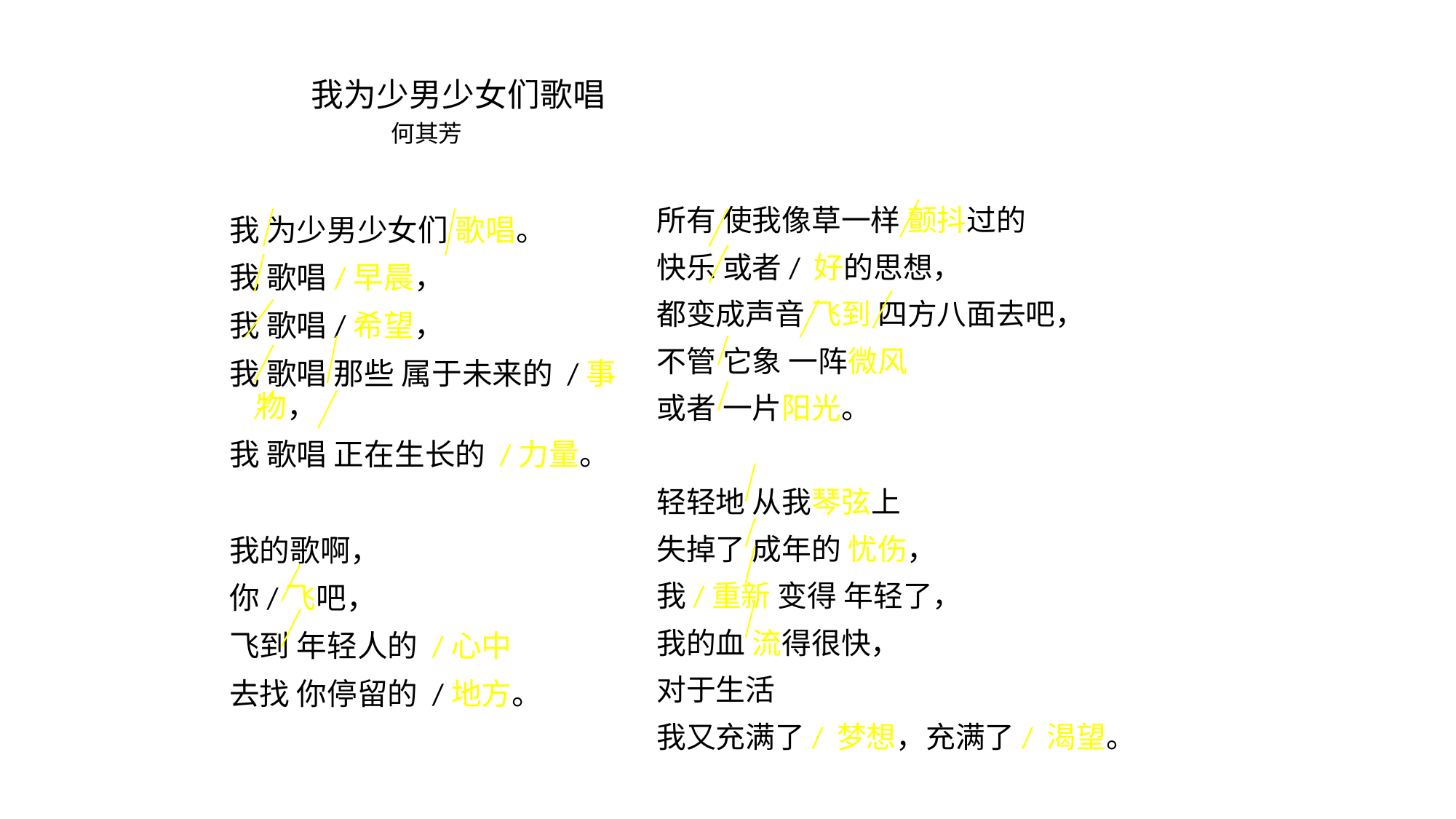

# 我为少男少女们歌唱 何其芳
所有 使我像草一样 颤抖过的
快乐 或者/ 好的思想，
都变成声音 飞到 四方八面去吧，
不管 它象 一阵微风
或者 一片阳光。

轻轻地 从我琴弦上
失掉了 成年的 忧伤，
我/重新 变得 年轻了，
我的血 流得很快，
对于生活
我又充满了/ 梦想，充满了/ 渴望。

我 为少男少女们 歌唱。
我 歌唱/早晨，
我 歌唱/希望，
我 歌唱 那些 属于未来的 /事物，
我 歌唱 正在生长的 /力量。

我的歌啊，
你/飞吧，
飞到 年轻人的 /心中
去找 你停留的 /地方。